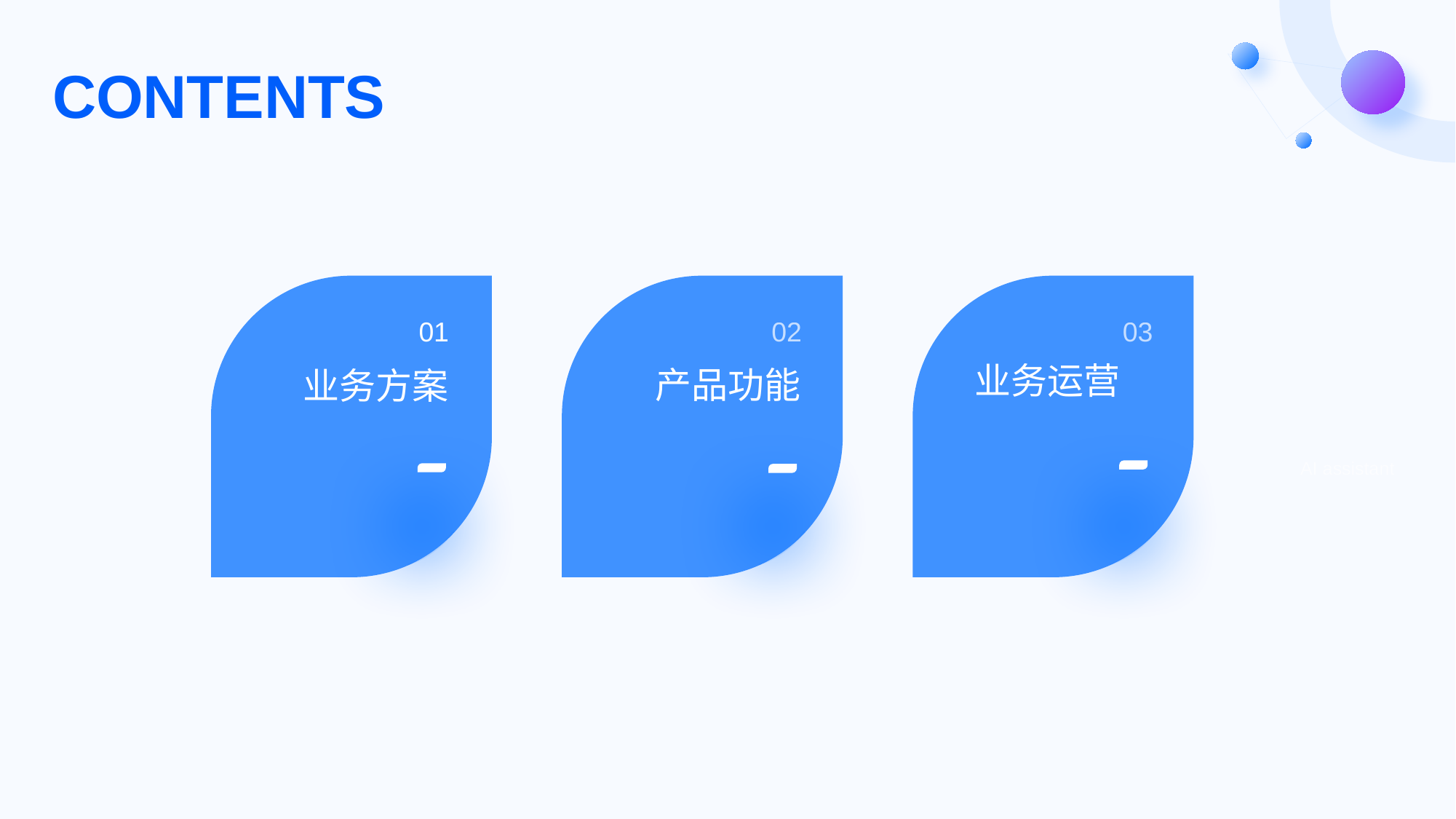

# CONTENTS

01
业务方案

02
产品功能

03
业务运营

04

AI assistant